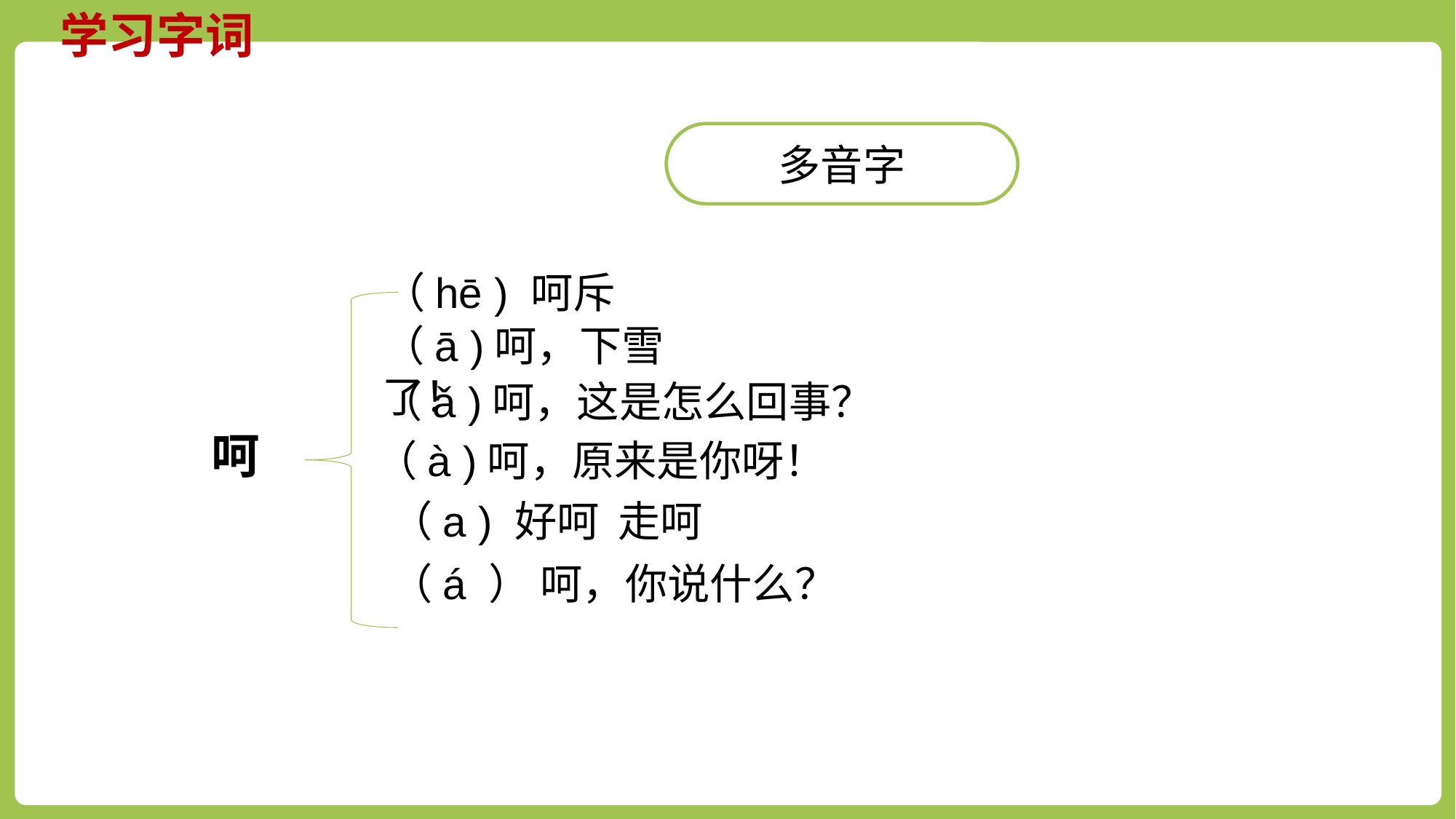

学习字词
多音字
（hē ) 呵斥

（ā )呵，下雪了！
（ǎ )呵，这是怎么回事？
呵
 （à )呵，原来是你呀！
 （a ) 好呵  走呵
 （á ） 呵，你说什么？